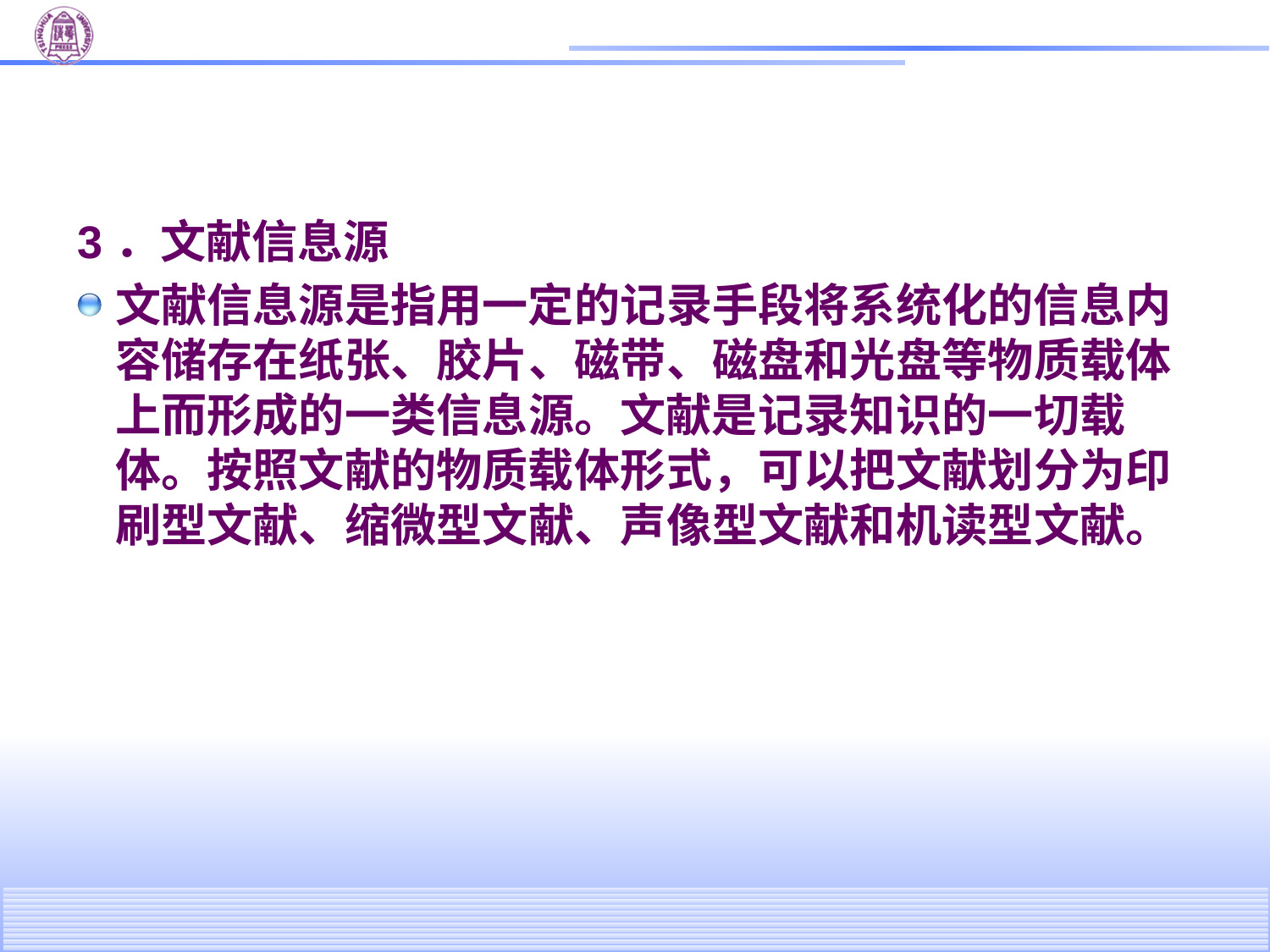

#
3．文献信息源
文献信息源是指用一定的记录手段将系统化的信息内容储存在纸张、胶片、磁带、磁盘和光盘等物质载体上而形成的一类信息源。文献是记录知识的一切载体。按照文献的物质载体形式，可以把文献划分为印刷型文献、缩微型文献、声像型文献和机读型文献。